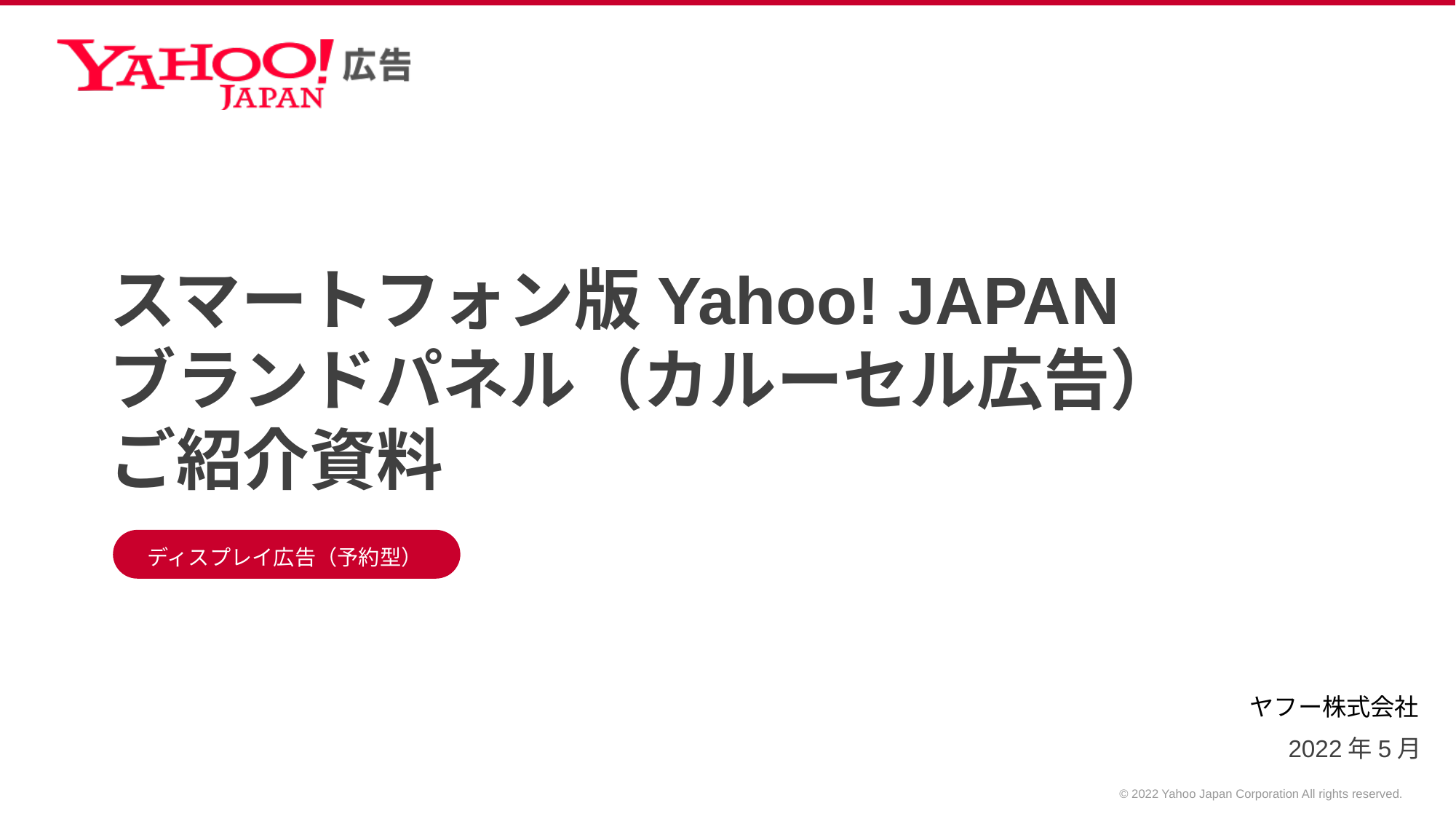

# スマートフォン版Yahoo! JAPAN ブランドパネル（カルーセル広告） ご紹介資料
ディスプレイ広告（予約型）
2022年5月